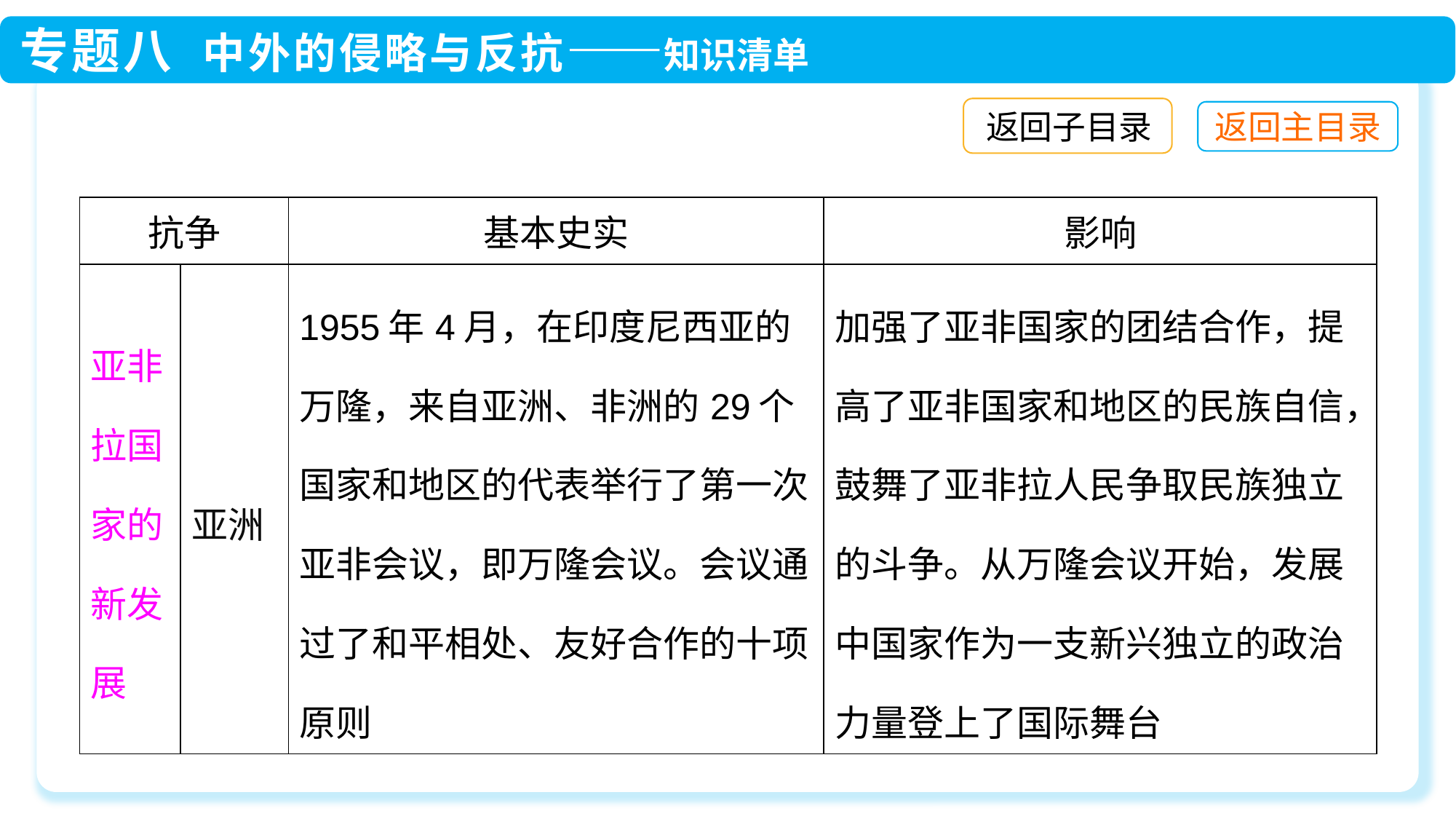

返回子目录
| 抗争 |  | 基本史实 | 影响 |
| --- | --- | --- | --- |
| 亚非拉国家的新发展 | 亚洲 | 1955年4月，在印度尼西亚的万隆，来自亚洲、非洲的29个国家和地区的代表举行了第一次亚非会议，即万隆会议。会议通过了和平相处、友好合作的十项原则 | 加强了亚非国家的团结合作，提高了亚非国家和地区的民族自信，鼓舞了亚非拉人民争取民族独立的斗争。从万隆会议开始，发展中国家作为一支新兴独立的政治力量登上了国际舞台 |